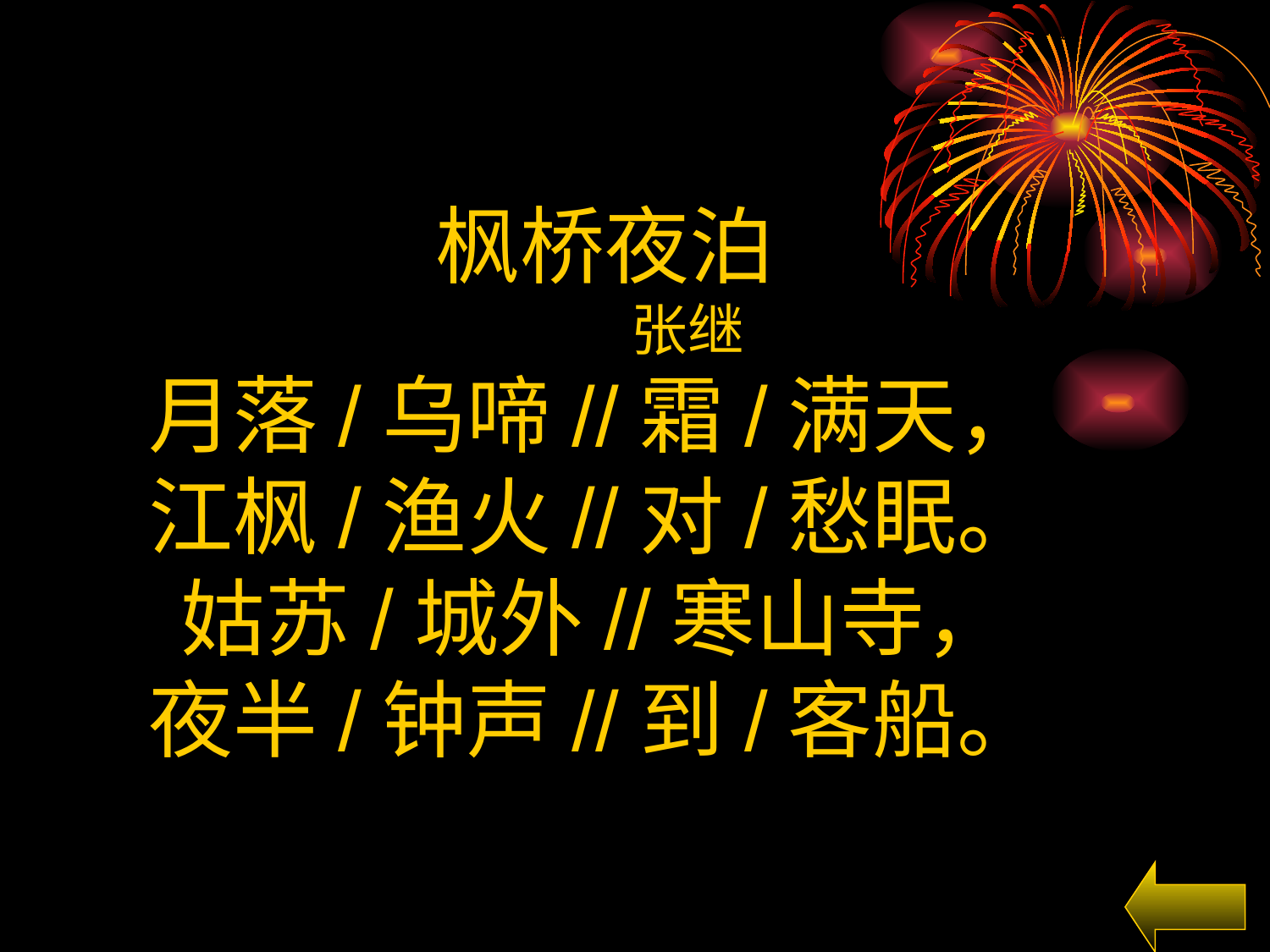

枫桥夜泊
            张继
月落/乌啼//霜/满天，
江枫/渔火//对/愁眠。
姑苏/城外//寒山寺，
夜半/钟声//到/客船。